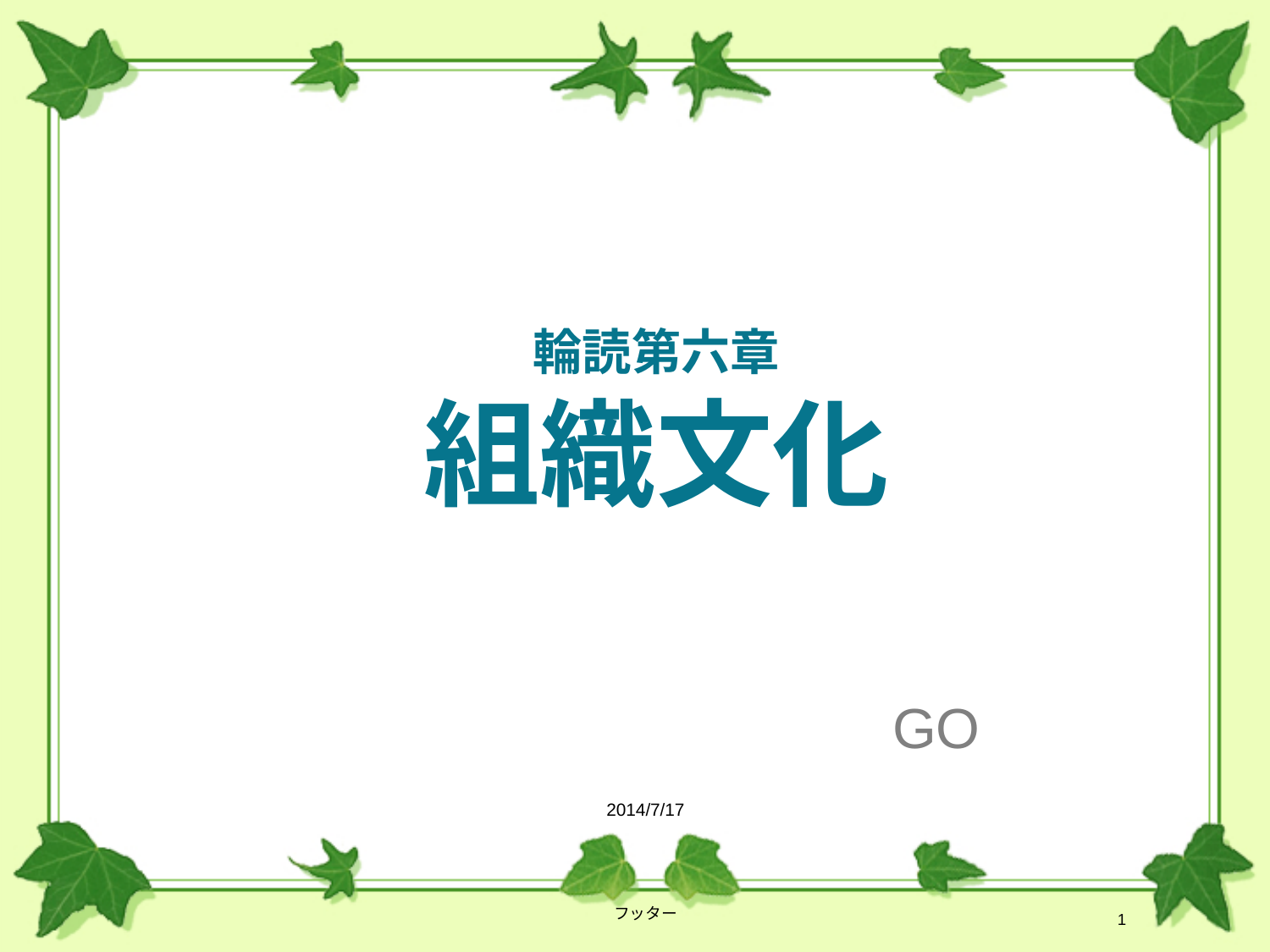

# 輪読第六章 組織文化
GO
2014/7/17
フッター
1